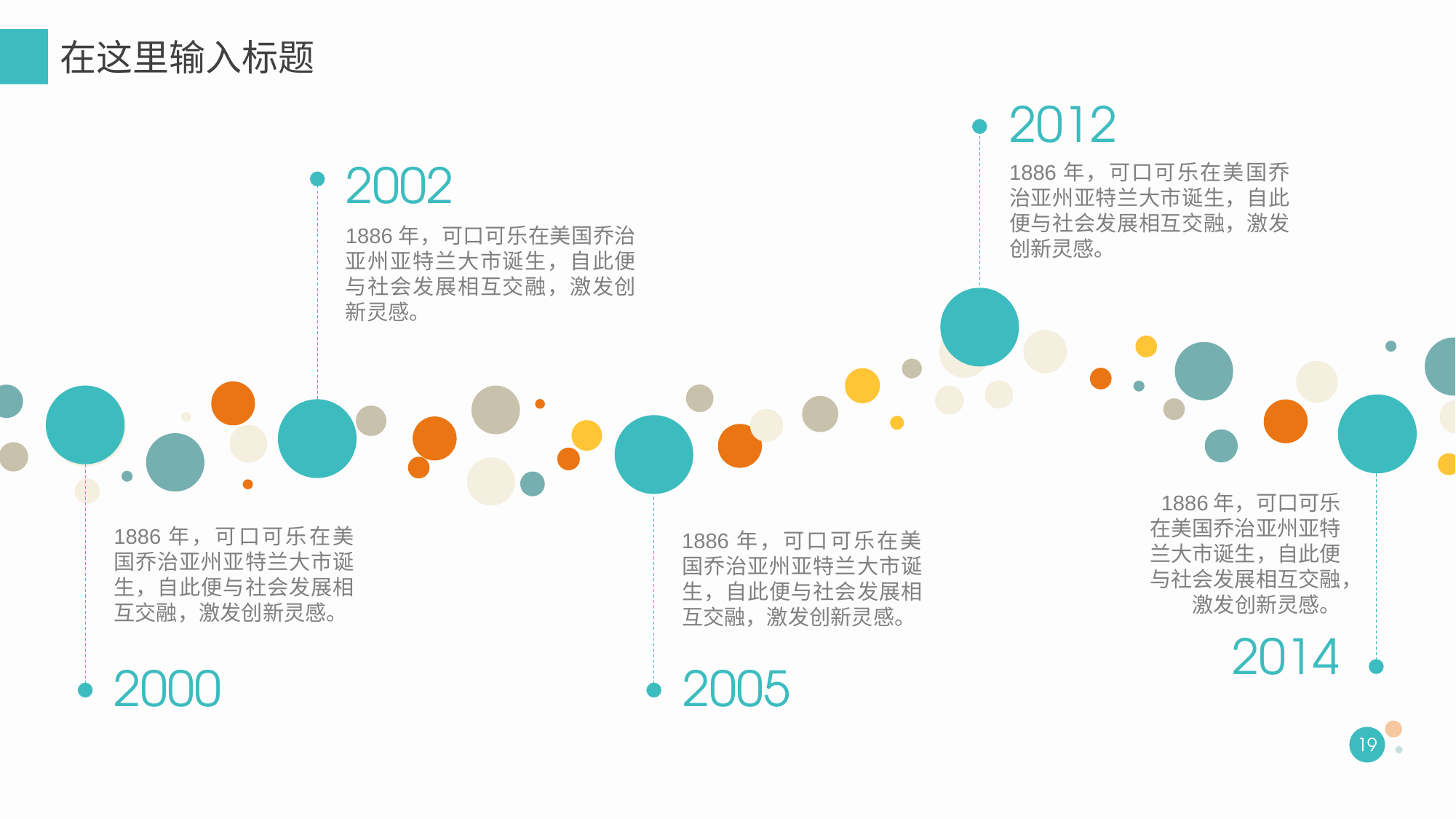

在这里输入标题
2012
1886年，可口可乐在美国乔治亚州亚特兰大市诞生，自此便与社会发展相互交融，激发创新灵感。
2002
1886年，可口可乐在美国乔治亚州亚特兰大市诞生，自此便与社会发展相互交融，激发创新灵感。

1886年，可口可乐在美国乔治亚州亚特兰大市诞生，自此便与社会发展相互交融，激发创新灵感。
2014
1886年，可口可乐在美国乔治亚州亚特兰大市诞生，自此便与社会发展相互交融，激发创新灵感。
2000
1886年，可口可乐在美国乔治亚州亚特兰大市诞生，自此便与社会发展相互交融，激发创新灵感。
2005
19